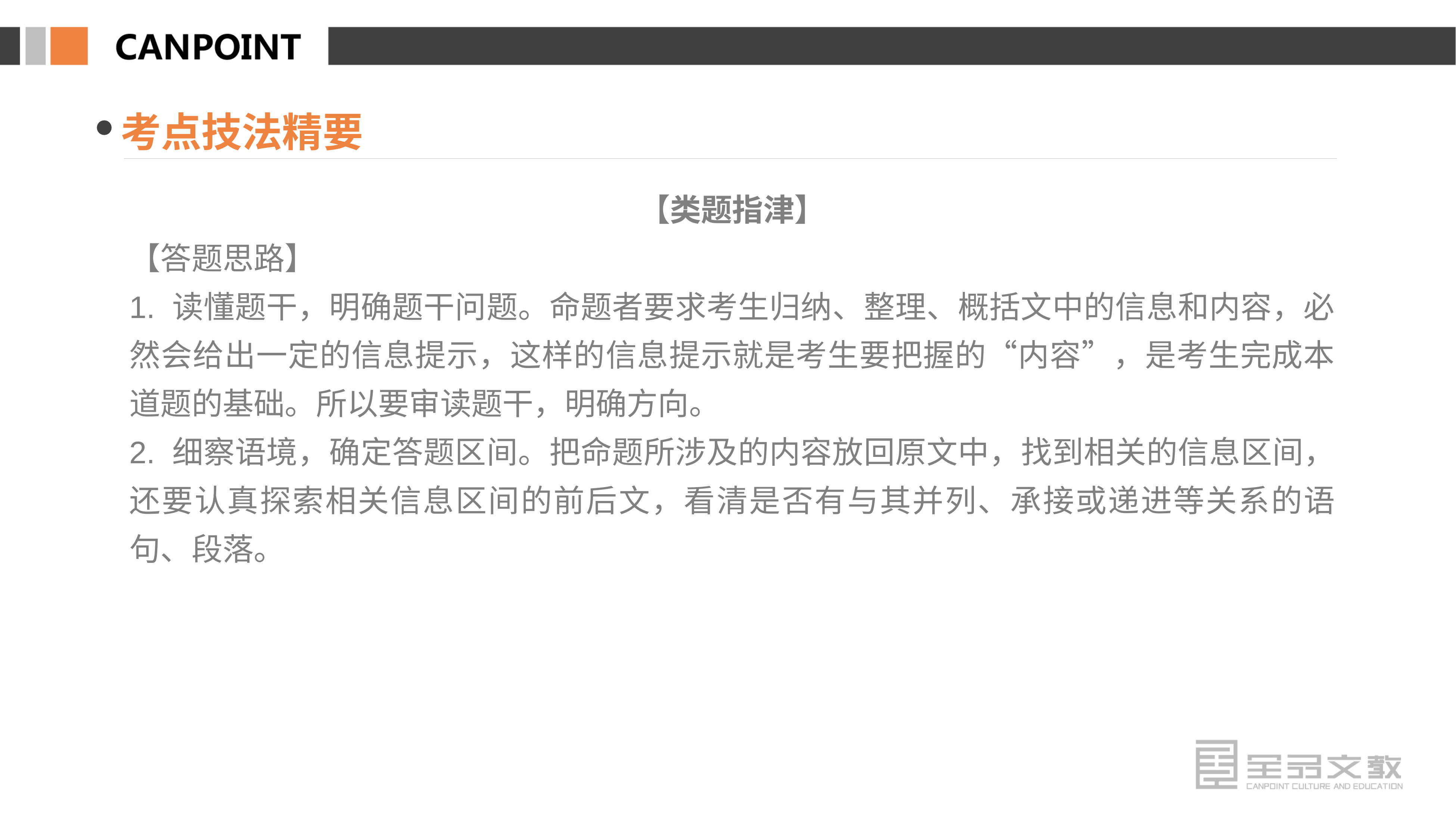

考点技法精要

【类题指津】
【答题思路】
1. 读懂题干，明确题干问题。命题者要求考生归纳、整理、概括文中的信息和内容，必然会给出一定的信息提示，这样的信息提示就是考生要把握的“内容”，是考生完成本道题的基础。所以要审读题干，明确方向。
2. 细察语境，确定答题区间。把命题所涉及的内容放回原文中，找到相关的信息区间，还要认真探索相关信息区间的前后文，看清是否有与其并列、承接或递进等关系的语句、段落。